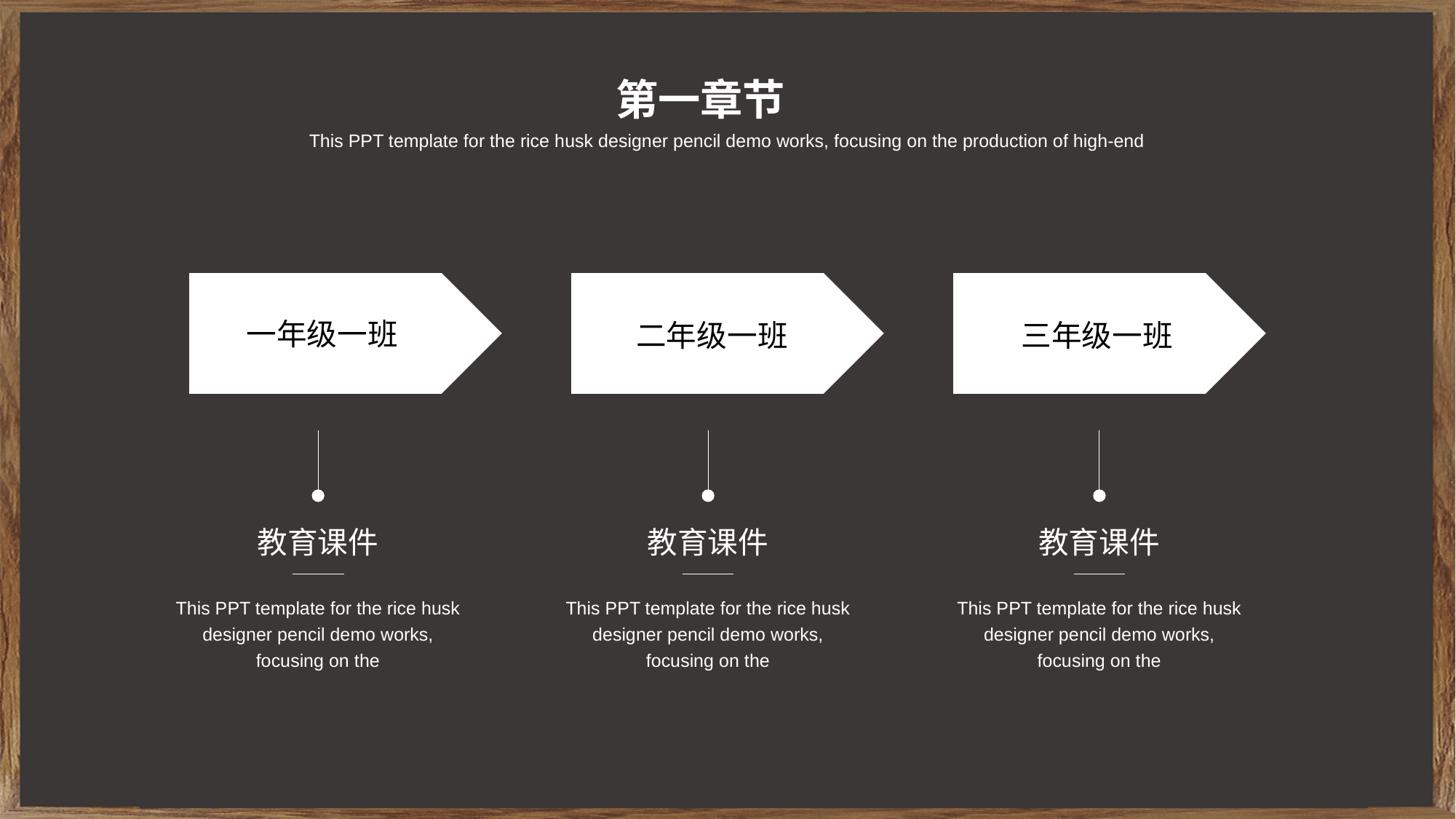

第一章节
This PPT template for the rice husk designer pencil demo works, focusing on the production of high-end

一年级一班
二年级一班
三年级一班

教育课件
This PPT template for the rice husk designer pencil demo works, focusing on the
教育课件
This PPT template for the rice husk designer pencil demo works, focusing on the
教育课件
This PPT template for the rice husk designer pencil demo works, focusing on the